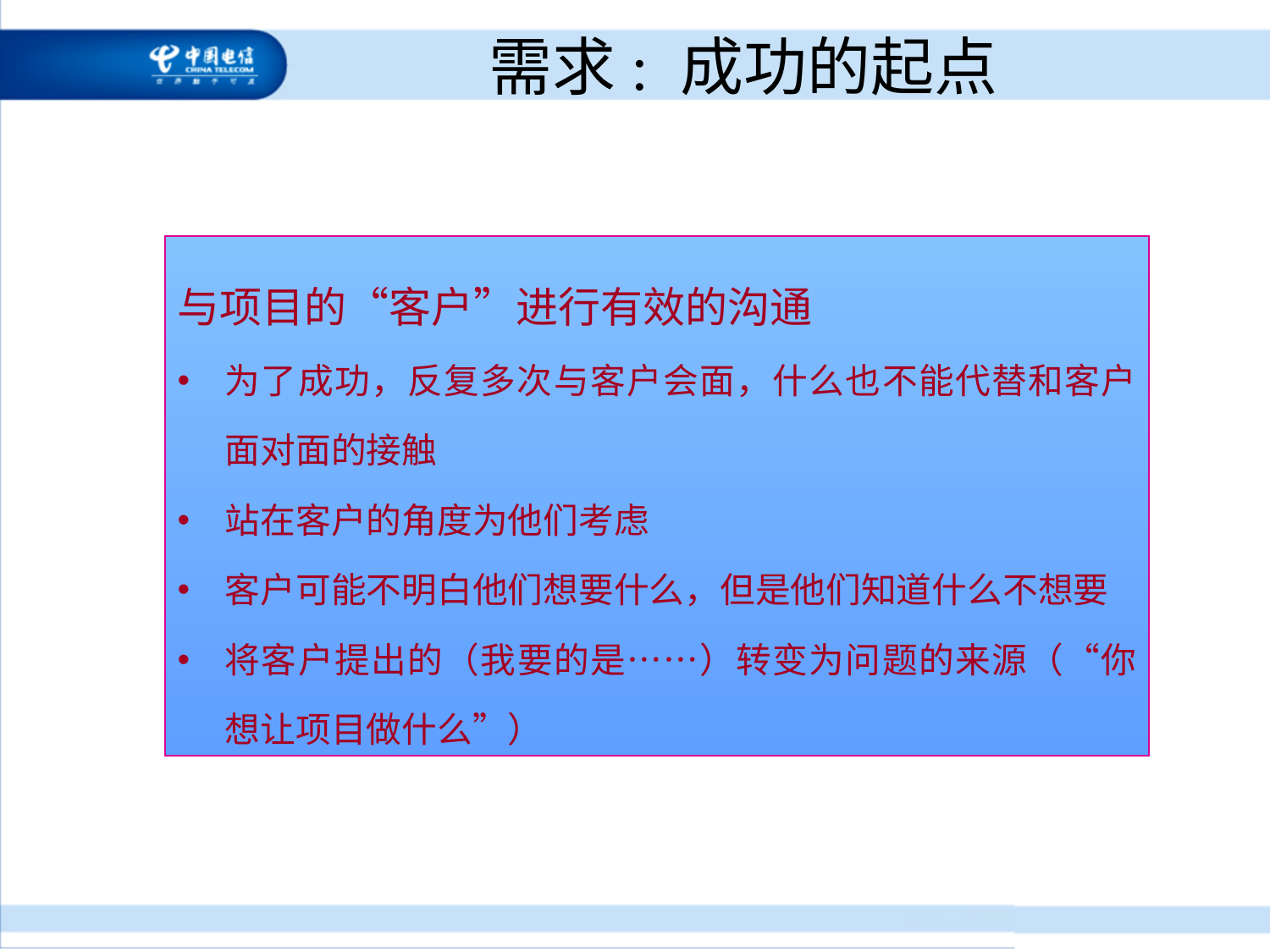

# 需求: 成功的起点

与项目的“客户”进行有效的沟通
为了成功，反复多次与客户会面，什么也不能代替和客户面对面的接触
站在客户的角度为他们考虑
客户可能不明白他们想要什么，但是他们知道什么不想要
将客户提出的（我要的是……）转变为问题的来源（“你想让项目做什么”）